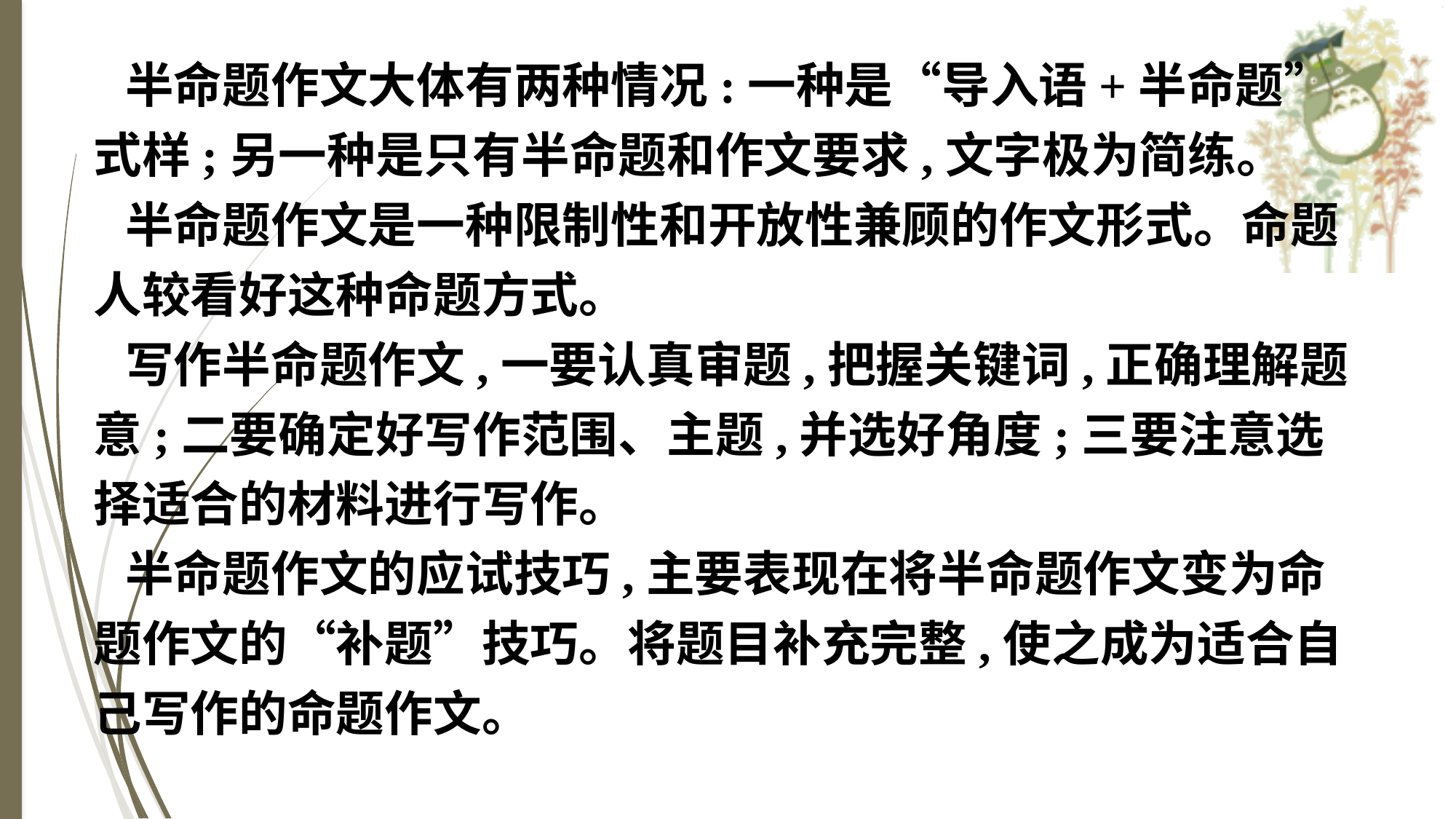

半命题作文大体有两种情况:一种是“导入语+半命题”式样;另一种是只有半命题和作文要求,文字极为简练。
半命题作文是一种限制性和开放性兼顾的作文形式。命题人较看好这种命题方式。
写作半命题作文,一要认真审题,把握关键词,正确理解题意;二要确定好写作范围、主题,并选好角度;三要注意选择适合的材料进行写作。
半命题作文的应试技巧,主要表现在将半命题作文变为命题作文的“补题”技巧。将题目补充完整,使之成为适合自己写作的命题作文。